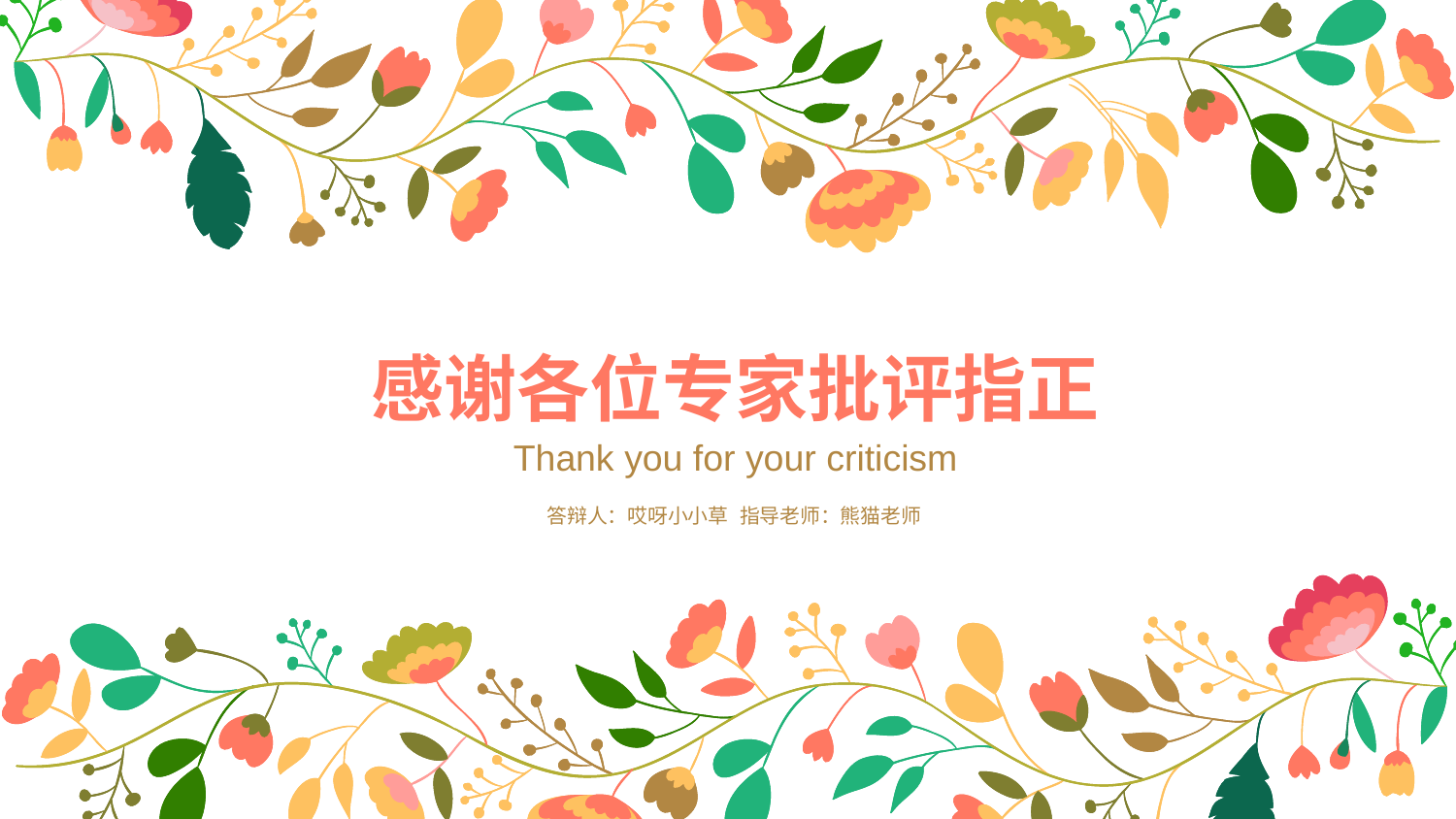

感谢各位专家批评指正
Thank you for your criticism
答辩人：哎呀小小草
指导老师：熊猫老师